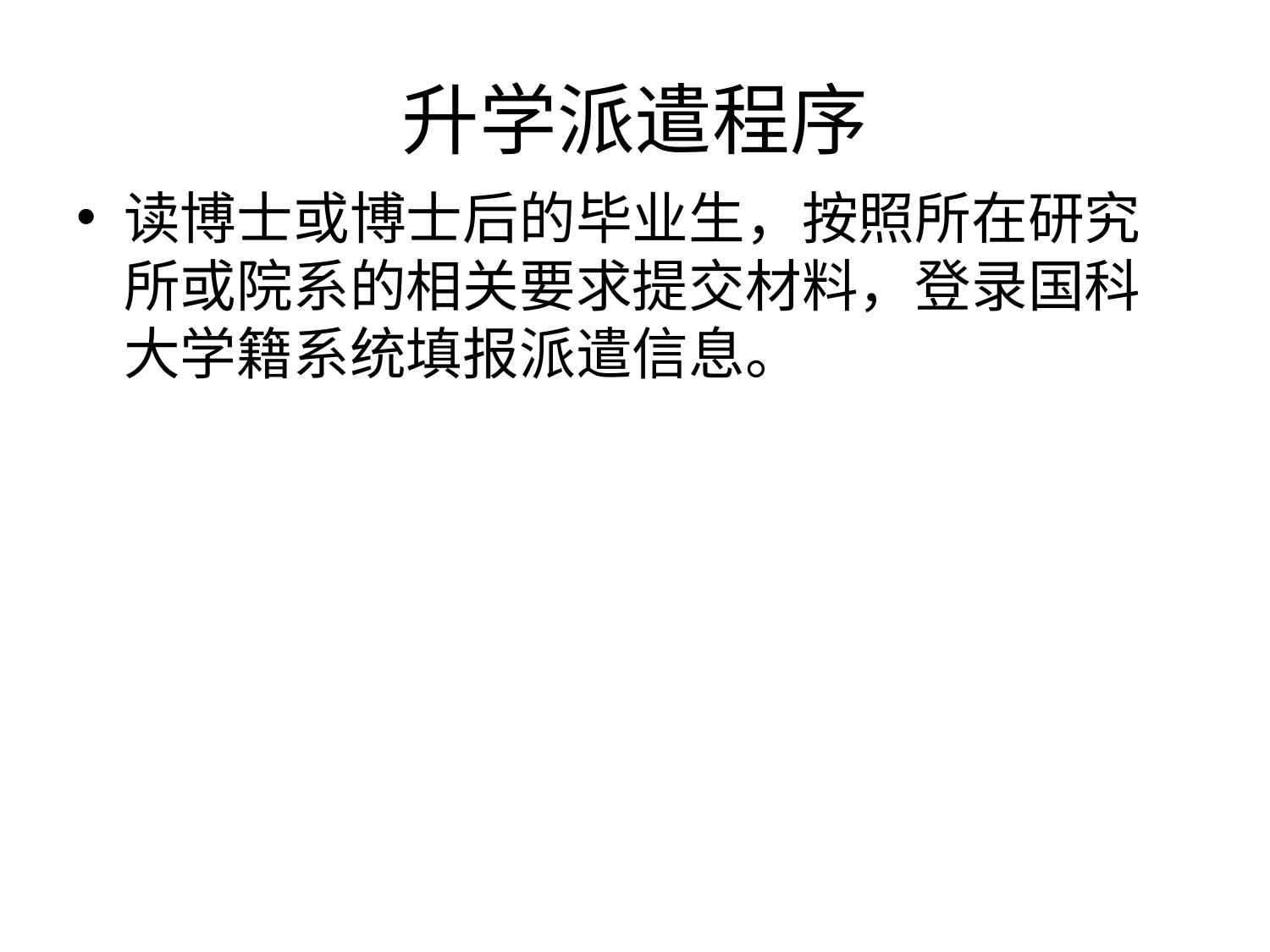

# 升学派遣程序
读博士或博士后的毕业生，按照所在研究所或院系的相关要求提交材料，登录国科大学籍系统填报派遣信息。